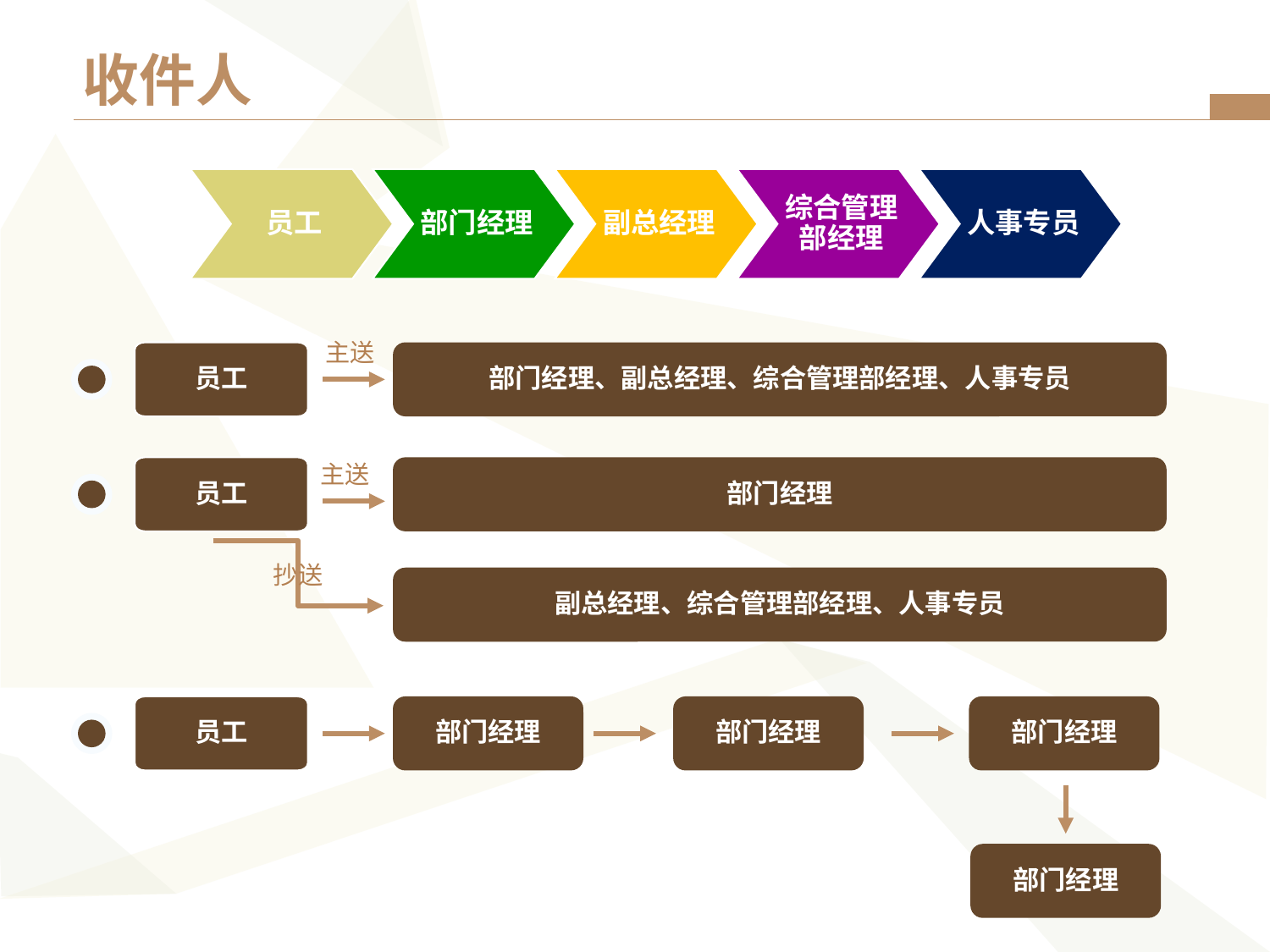

# 收件人
员工
部门经理
副总经理
综合管理部经理
人事专员
主送
员工
部门经理、副总经理、综合管理部经理、人事专员

主送
员工
部门经理

抄送
副总经理、综合管理部经理、人事专员
员工
部门经理
部门经理
部门经理

部门经理